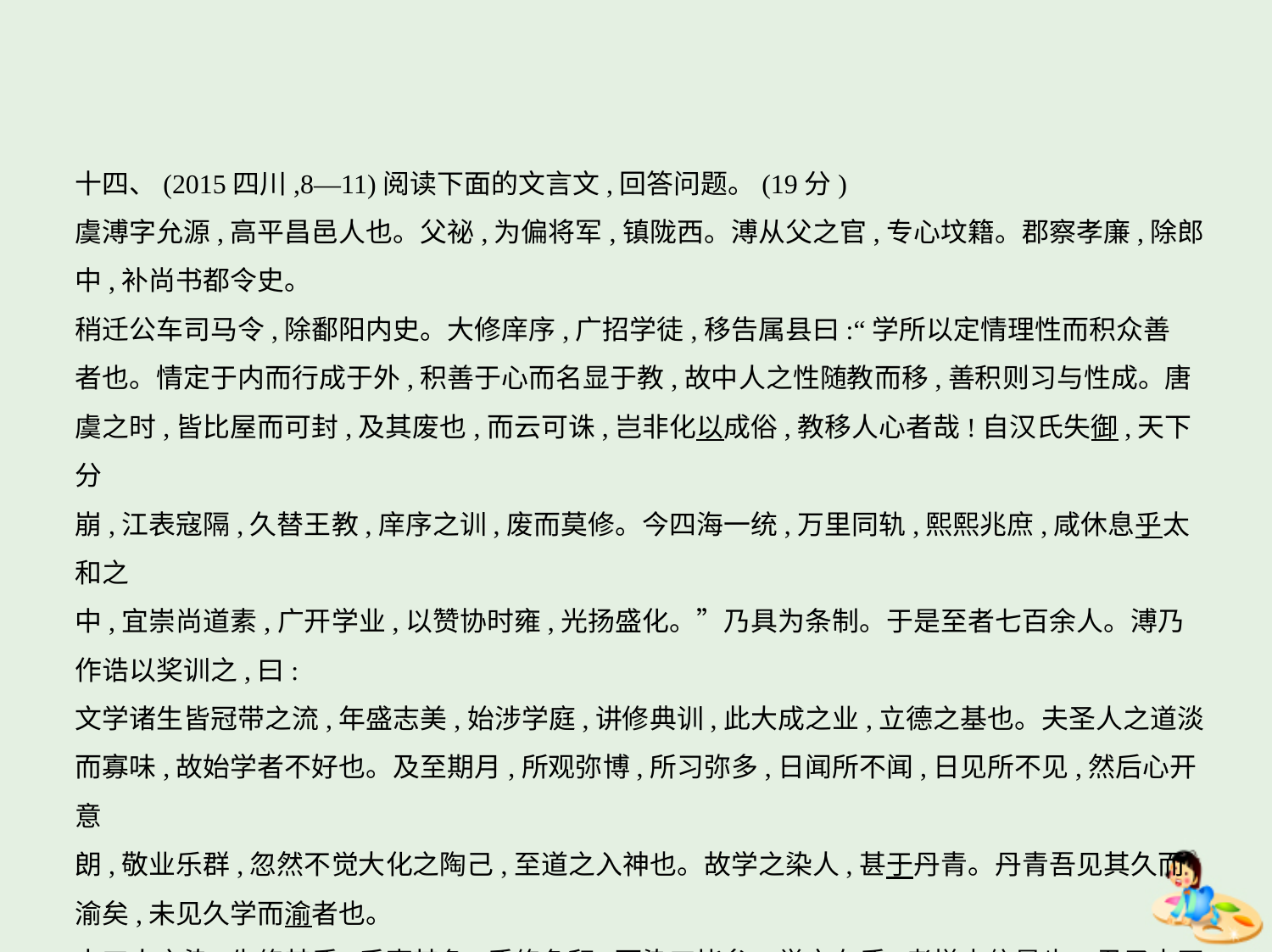

十四、(2015四川,8—11)阅读下面的文言文,回答问题。(19分)
虞溥字允源,高平昌邑人也。父祕,为偏将军,镇陇西。溥从父之官,专心坟籍。郡察孝廉,除郎
中,补尚书都令史。
稍迁公车司马令,除鄱阳内史。大修庠序,广招学徒,移告属县曰:“学所以定情理性而积众善
者也。情定于内而行成于外,积善于心而名显于教,故中人之性随教而移,善积则习与性成。唐
虞之时,皆比屋而可封,及其废也,而云可诛,岂非化以成俗,教移人心者哉!自汉氏失御,天下分
崩,江表寇隔,久替王教,庠序之训,废而莫修。今四海一统,万里同轨,熙熙兆庶,咸休息乎太和之
中,宜崇尚道素,广开学业,以赞协时雍,光扬盛化。”乃具为条制。于是至者七百余人。溥乃
作诰以奖训之,曰:
文学诸生皆冠带之流,年盛志美,始涉学庭,讲修典训,此大成之业,立德之基也。夫圣人之道淡
而寡味,故始学者不好也。及至期月,所观弥博,所习弥多,日闻所不闻,日见所不见,然后心开意
朗,敬业乐群,忽然不觉大化之陶己,至道之入神也。故学之染人,甚于丹青。丹青吾见其久而
渝矣,未见久学而渝者也。
夫工人之染,先修其质,后事其色,质修色积,而染工毕矣。学亦有质,孝悌忠信是也。君子内正